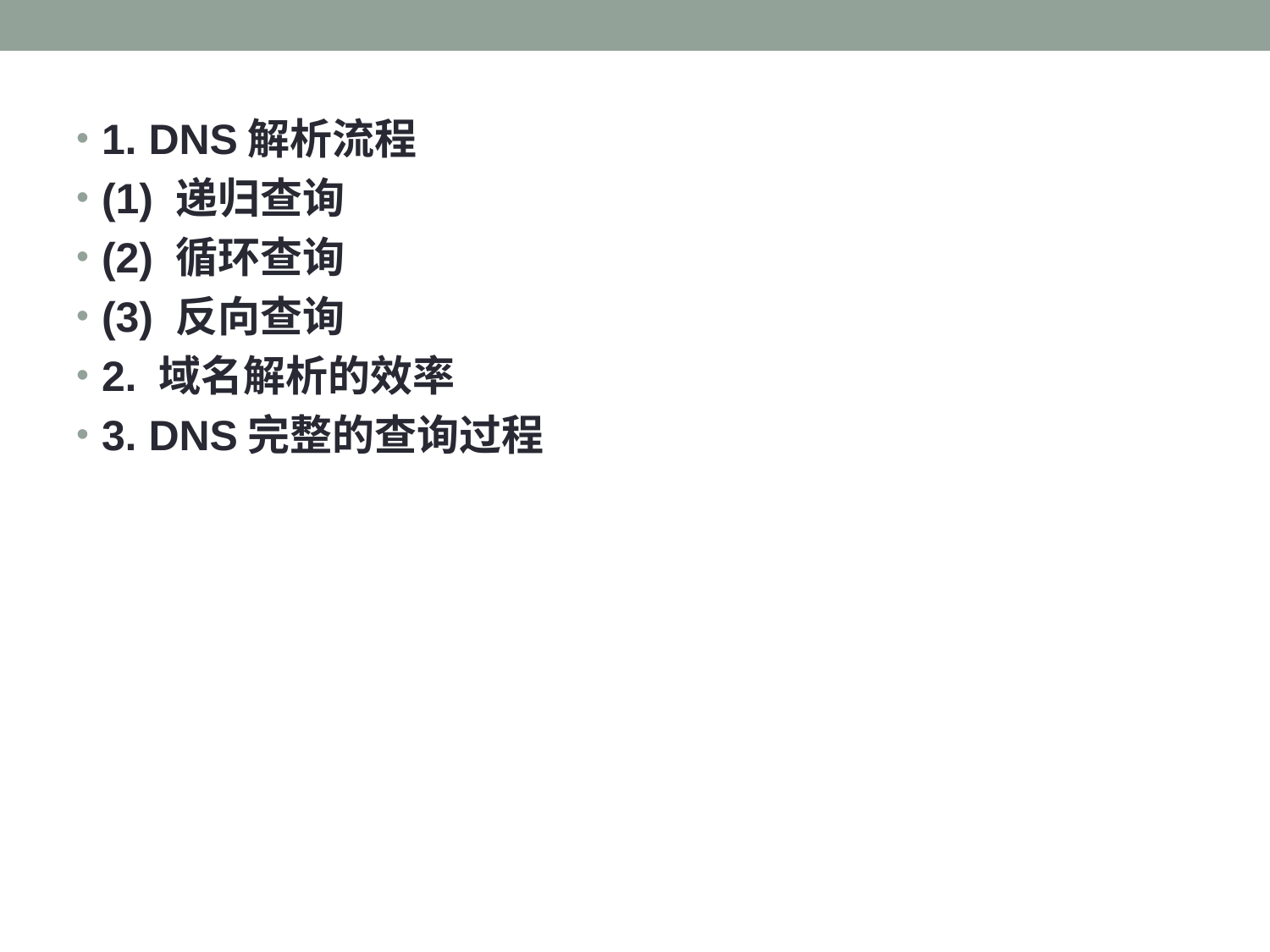

#
1. DNS解析流程
(1) 递归查询
(2) 循环查询
(3) 反向查询
2. 域名解析的效率
3. DNS完整的查询过程